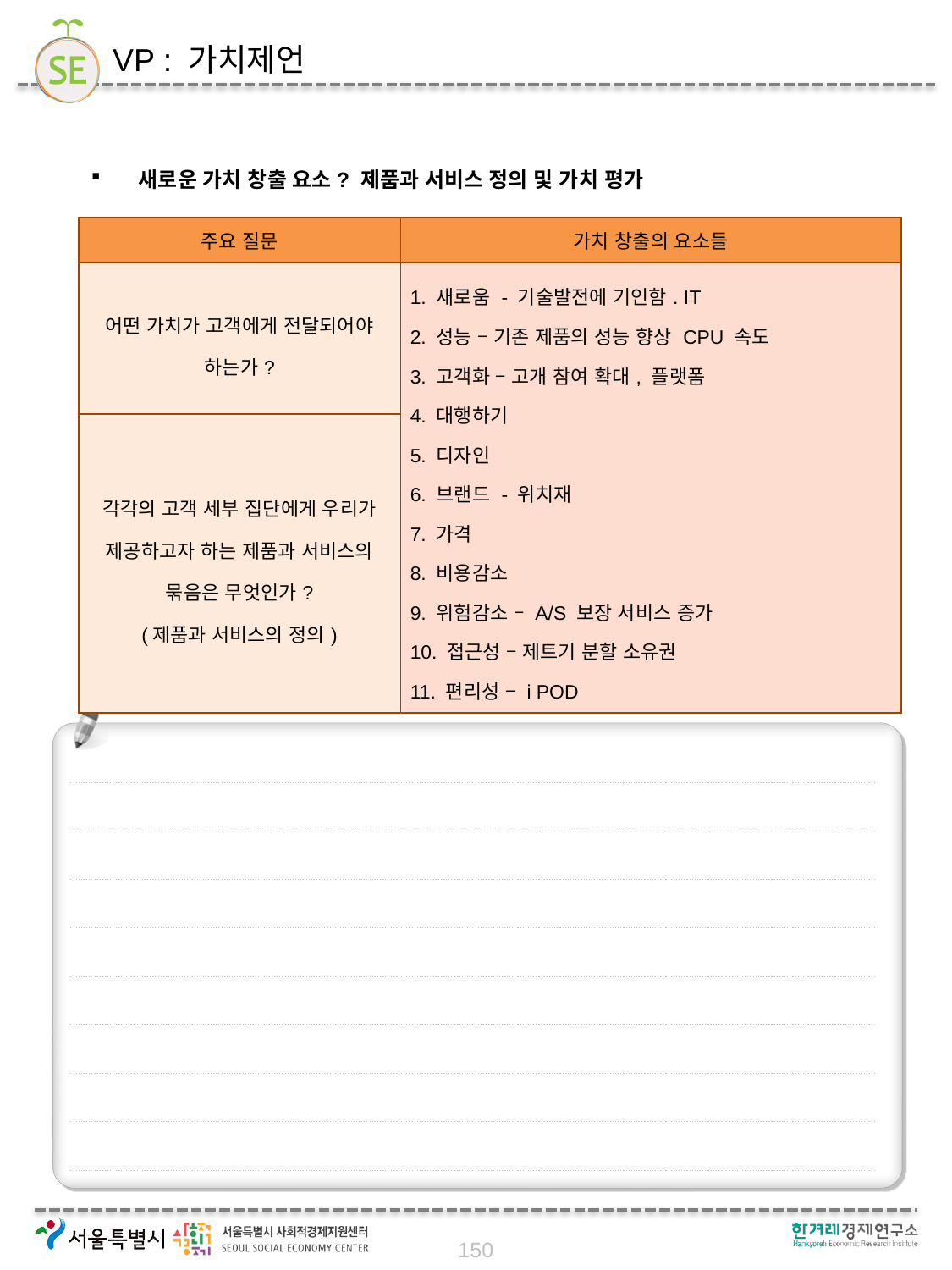

# VP : 가치제언
새로운 가치 창출 요소? 제품과 서비스 정의 및 가치 평가
| 주요 질문 | 가치 창출의 요소들 |
| --- | --- |
| 어떤 가치가 고객에게 전달되어야 하는가? | 1. 새로움 - 기술발전에 기인함. IT 2. 성능 – 기존 제품의 성능 향상 CPU 속도 3. 고객화 – 고개 참여 확대, 플랫폼 4. 대행하기 5. 디자인 6. 브랜드 - 위치재 7. 가격 8. 비용감소 9. 위험감소 – A/S 보장 서비스 증가 10. 접근성 – 제트기 분할 소유권 11. 편리성 – i POD |
| 각각의 고객 세부 집단에게 우리가 제공하고자 하는 제품과 서비스의 묶음은 무엇인가? (제품과 서비스의 정의) |  |
150